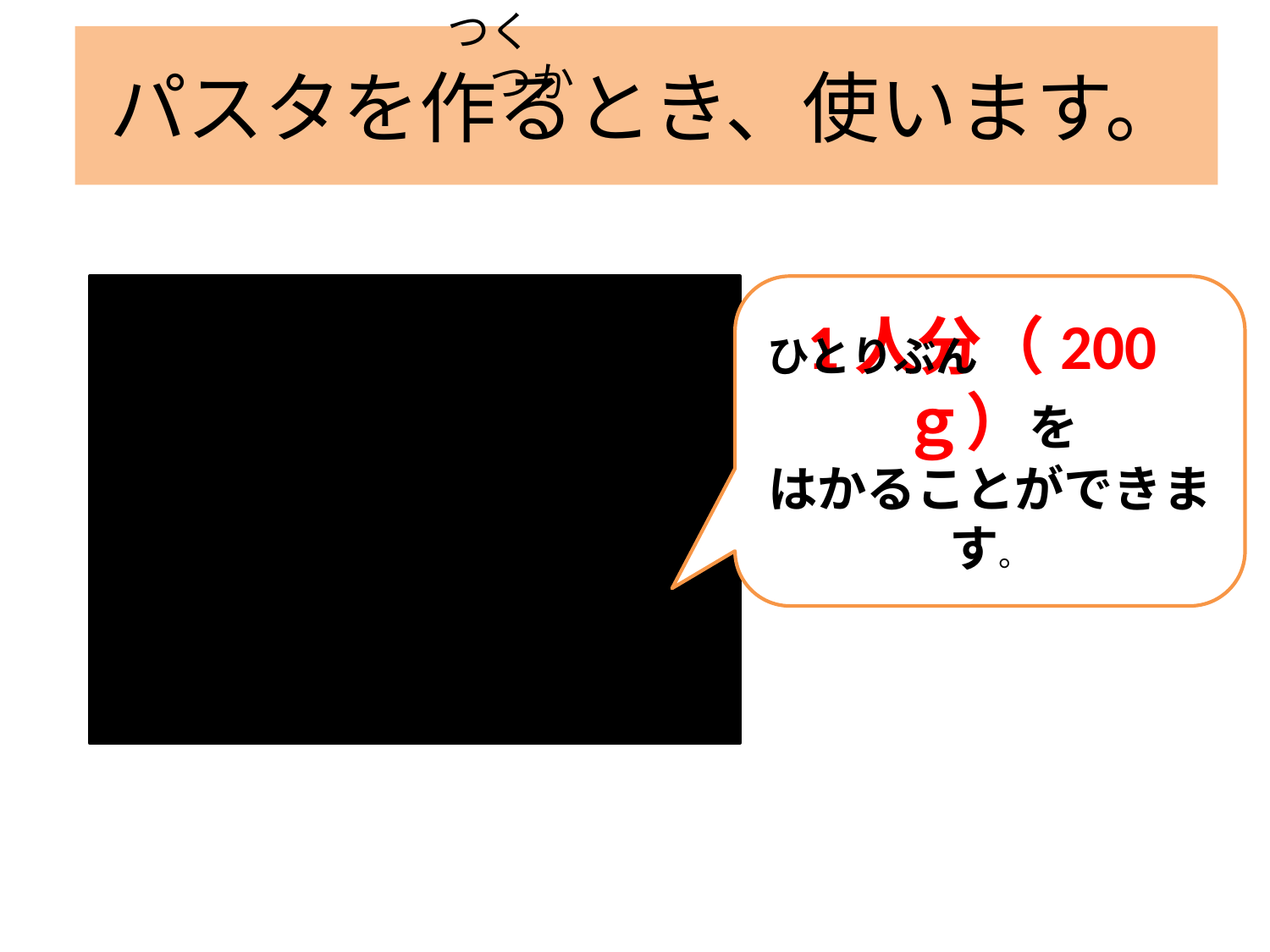

つく　　　　　　　　　つか
# パスタを作るとき、使います。

1人分（200ｇ）を
はかることができます。
ひとりぶん